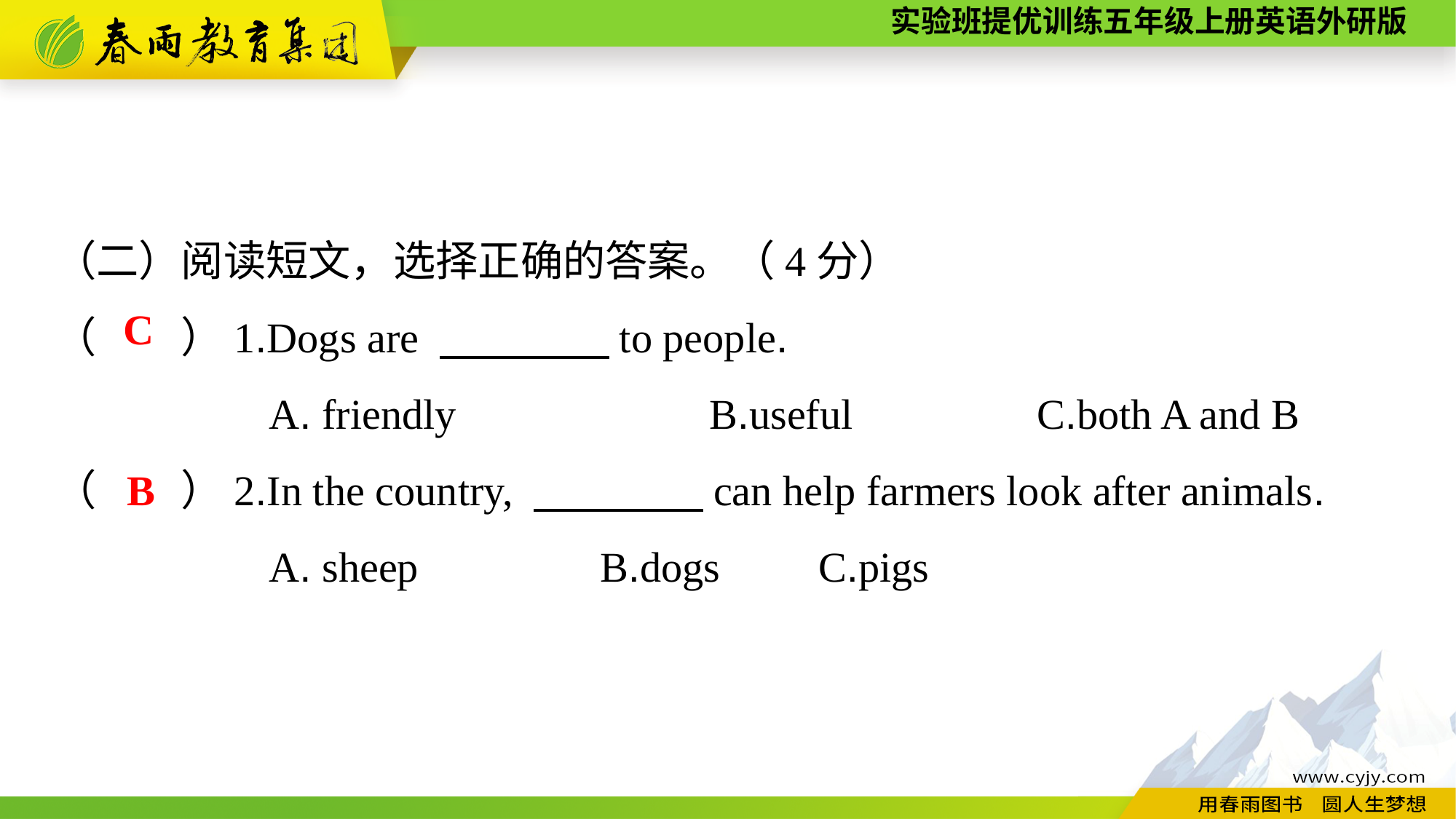

（二）阅读短文，选择正确的答案。（4分）
（　　）1.Dogs are 　　　　to people.
A. friendly　　　		B.useful　　　	C.both A and B
（　　）2.In the country, 　　　　can help farmers look after animals.
A. sheep		B.dogs	C.pigs
C
B